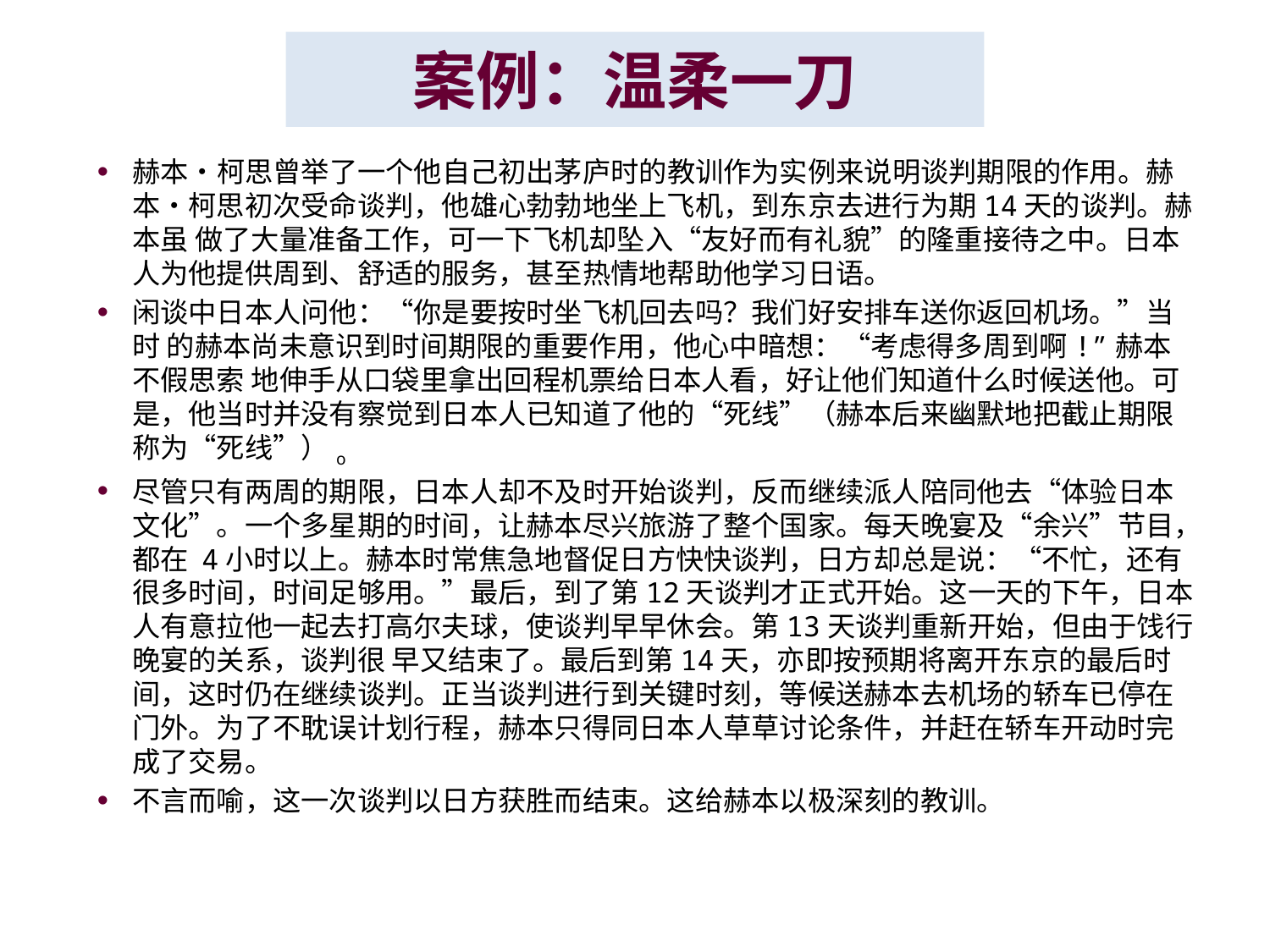

# 案例：温柔一刀
赫本・柯思曾举了一个他自己初出茅庐时的教训作为实例来说明谈判期限的作用。赫 本•柯思初次受命谈判，他雄心勃勃地坐上飞机，到东京去进行为期14天的谈判。赫本虽 做了大量准备工作，可一下飞机却坠入“友好而有礼貌”的隆重接待之中。日本人为他提供周到、舒适的服务，甚至热情地帮助他学习日语。
闲谈中日本人问他：“你是要按时坐飞机回去吗？我们好安排车送你返回机场。”当时 的赫本尚未意识到时间期限的重要作用，他心中暗想：“考虑得多周到啊!”赫本不假思索 地伸手从口袋里拿出回程机票给日本人看，好让他们知道什么时候送他。可是，他当时并没有察觉到日本人已知道了他的“死线”（赫本后来幽默地把截止期限称为“死线”）o
尽管只有两周的期限，日本人却不及时开始谈判，反而继续派人陪同他去“体验日本 文化”。一个多星期的时间，让赫本尽兴旅游了整个国家。每天晚宴及“余兴”节目，都在 4小时以上。赫本时常焦急地督促日方快快谈判，日方却总是说：“不忙，还有很多时间，时间足够用。”最后，到了第12天谈判才正式开始。这一天的下午，日本人有意拉他一起去打高尔夫球，使谈判早早休会。第13天谈判重新开始，但由于饯行晚宴的关系，谈判很 早又结束了。最后到第14天，亦即按预期将离开东京的最后时间，这时仍在继续谈判。正当谈判进行到关键时刻，等候送赫本去机场的轿车已停在门外。为了不耽误计划行程，赫本只得同日本人草草讨论条件，并赶在轿车开动时完成了交易。
不言而喻，这一次谈判以日方获胜而结束。这给赫本以极深刻的教训。